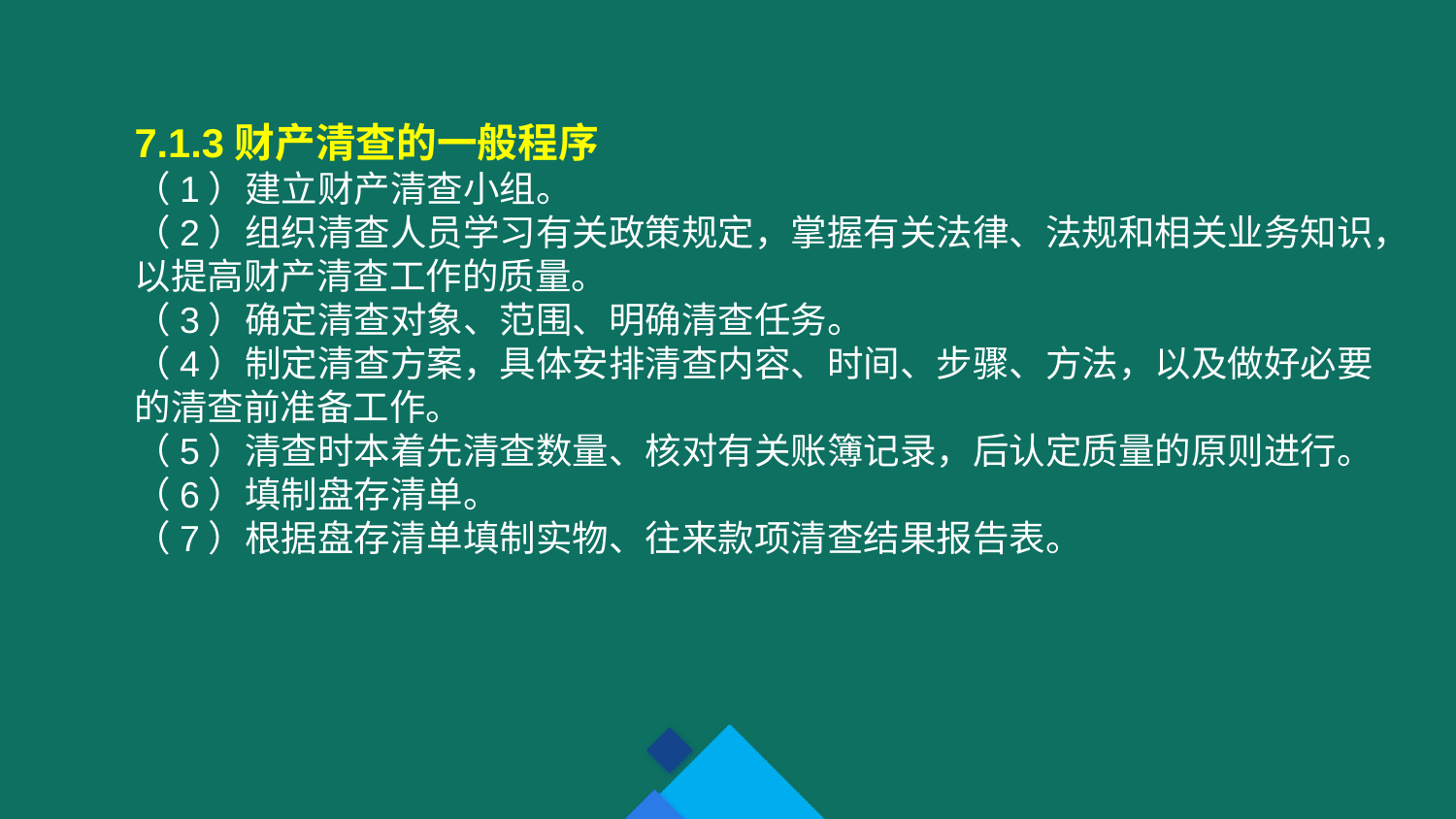

7.1.3财产清查的一般程序
（1）建立财产清查小组。
（2）组织清查人员学习有关政策规定，掌握有关法律、法规和相关业务知识，以提高财产清查工作的质量。
（3）确定清查对象、范围、明确清查任务。
（4）制定清查方案，具体安排清查内容、时间、步骤、方法，以及做好必要的清查前准备工作。
（5）清查时本着先清查数量、核对有关账簿记录，后认定质量的原则进行。
（6）填制盘存清单。
（7）根据盘存清单填制实物、往来款项清查结果报告表。